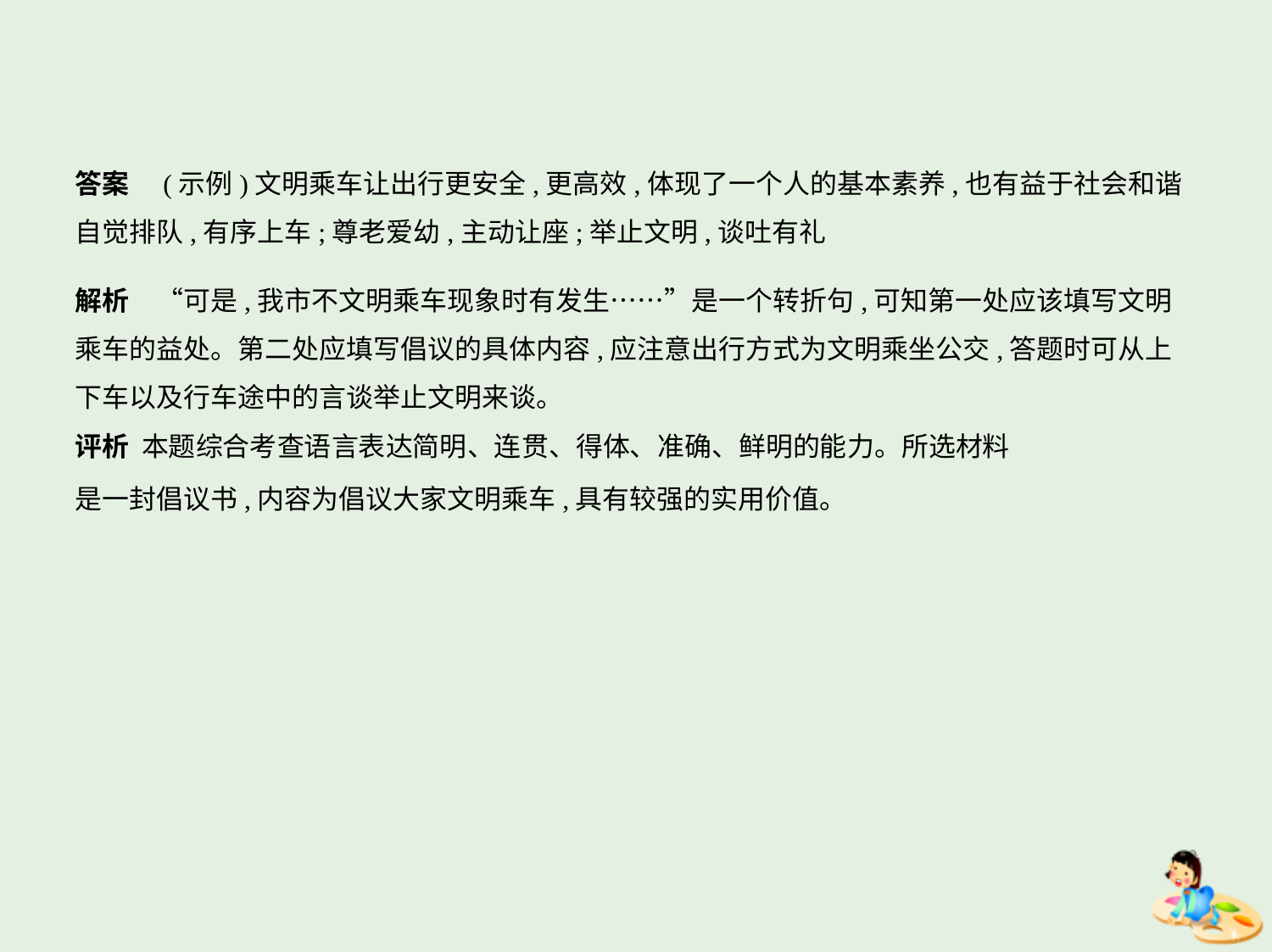

答案　(示例)文明乘车让出行更安全,更高效,体现了一个人的基本素养,也有益于社会和谐
自觉排队,有序上车;尊老爱幼,主动让座;举止文明,谈吐有礼
解析　“可是,我市不文明乘车现象时有发生……”是一个转折句,可知第一处应该填写文明
乘车的益处。第二处应填写倡议的具体内容,应注意出行方式为文明乘坐公交,答题时可从上
下车以及行车途中的言谈举止文明来谈。
评析  本题综合考查语言表达简明、连贯、得体、准确、鲜明的能力。所选材料
是一封倡议书,内容为倡议大家文明乘车,具有较强的实用价值。